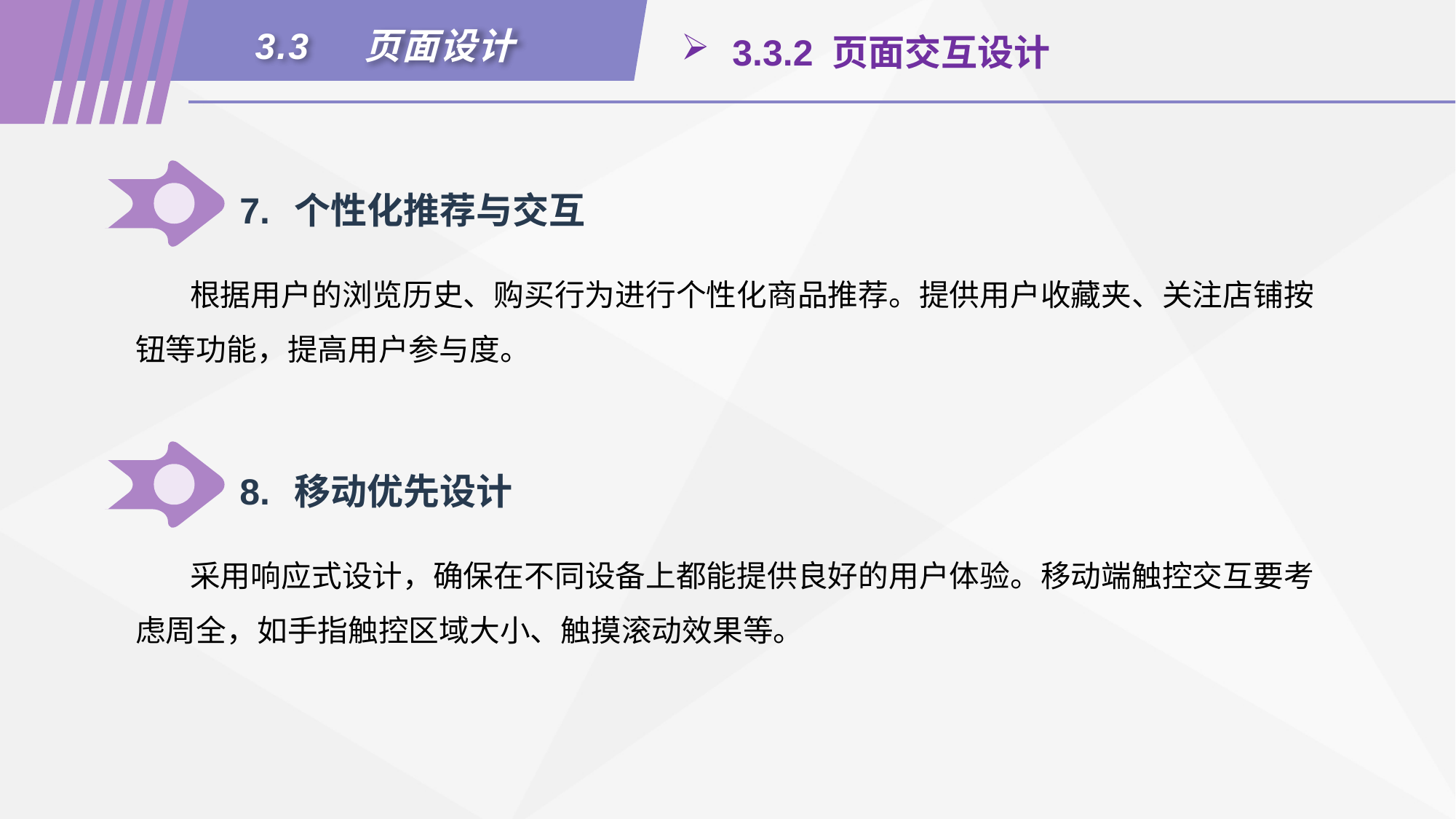

3.3	页面设计
 3.3.2 页面交互设计

7.	个性化推荐与交互
根据用户的浏览历史、购买行为进行个性化商品推荐。提供用户收藏夹、关注店铺按钮等功能，提高用户参与度。

8.	移动优先设计
采用响应式设计，确保在不同设备上都能提供良好的用户体验。移动端触控交互要考虑周全，如手指触控区域大小、触摸滚动效果等。